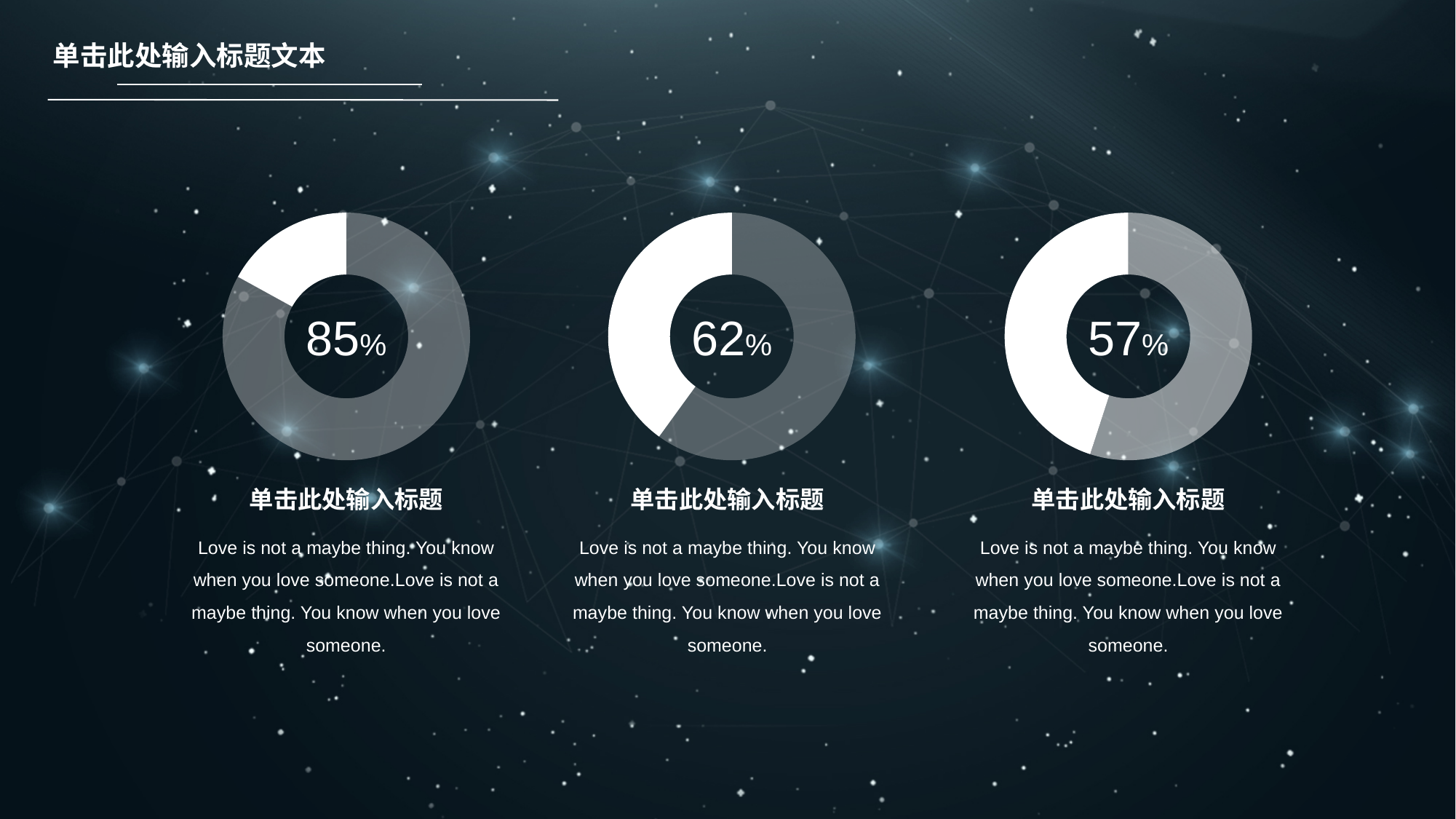

单击此处输入标题文本

### Chart

| Category | 销售额 |
|---|---|
| 第一季度 | 83.0 |
| 第二季度 | 17.0 |
85%

### Chart

| Category | 销售额 |
|---|---|
| 第一季度 | 6.0 |
| 第二季度 | 4.0 |
62%

### Chart

| Category | 销售额 |
|---|---|
| 第一季度 | 55.0 |
| 第二季度 | 45.0 |
57%
单击此处输入标题
Love is not a maybe thing. You know when you love someone.Love is not a maybe thing. You know when you love someone.
单击此处输入标题
Love is not a maybe thing. You know when you love someone.Love is not a maybe thing. You know when you love someone.
单击此处输入标题
Love is not a maybe thing. You know when you love someone.Love is not a maybe thing. You know when you love someone.